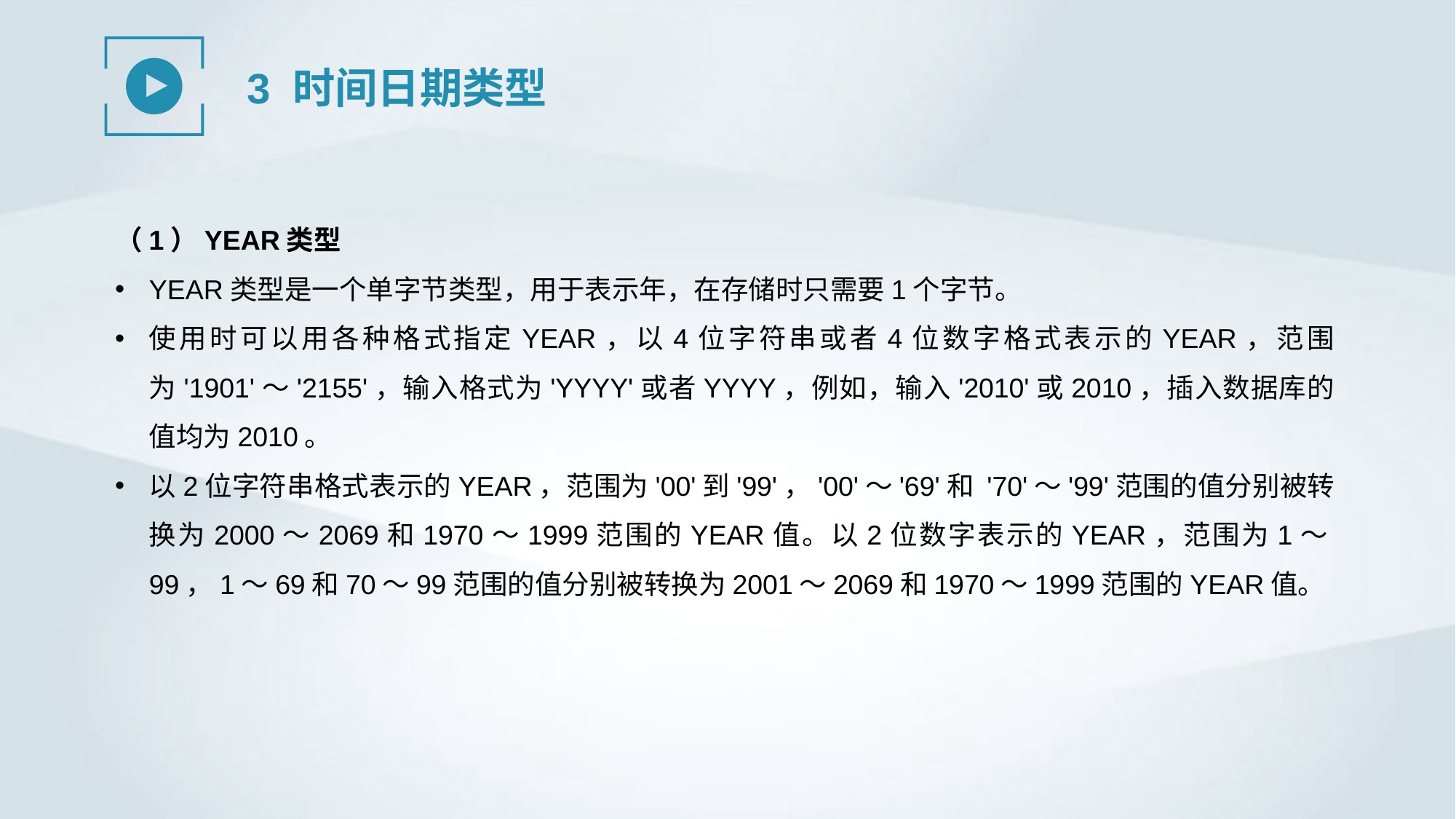

3 时间日期类型
（1）YEAR类型
YEAR类型是一个单字节类型，用于表示年，在存储时只需要1个字节。
使用时可以用各种格式指定YEAR，以4位字符串或者4位数字格式表示的YEAR，范围为'1901'～'2155'，输入格式为'YYYY'或者YYYY，例如，输入'2010'或2010，插入数据库的值均为2010。
以2位字符串格式表示的YEAR，范围为'00'到'99'，'00'～'69'和 '70'～'99'范围的值分别被转换为2000～2069和1970～1999范围的YEAR值。以2位数字表示的YEAR，范围为1～99，1～69和70～99范围的值分别被转换为2001～2069和1970～1999范围的YEAR值。